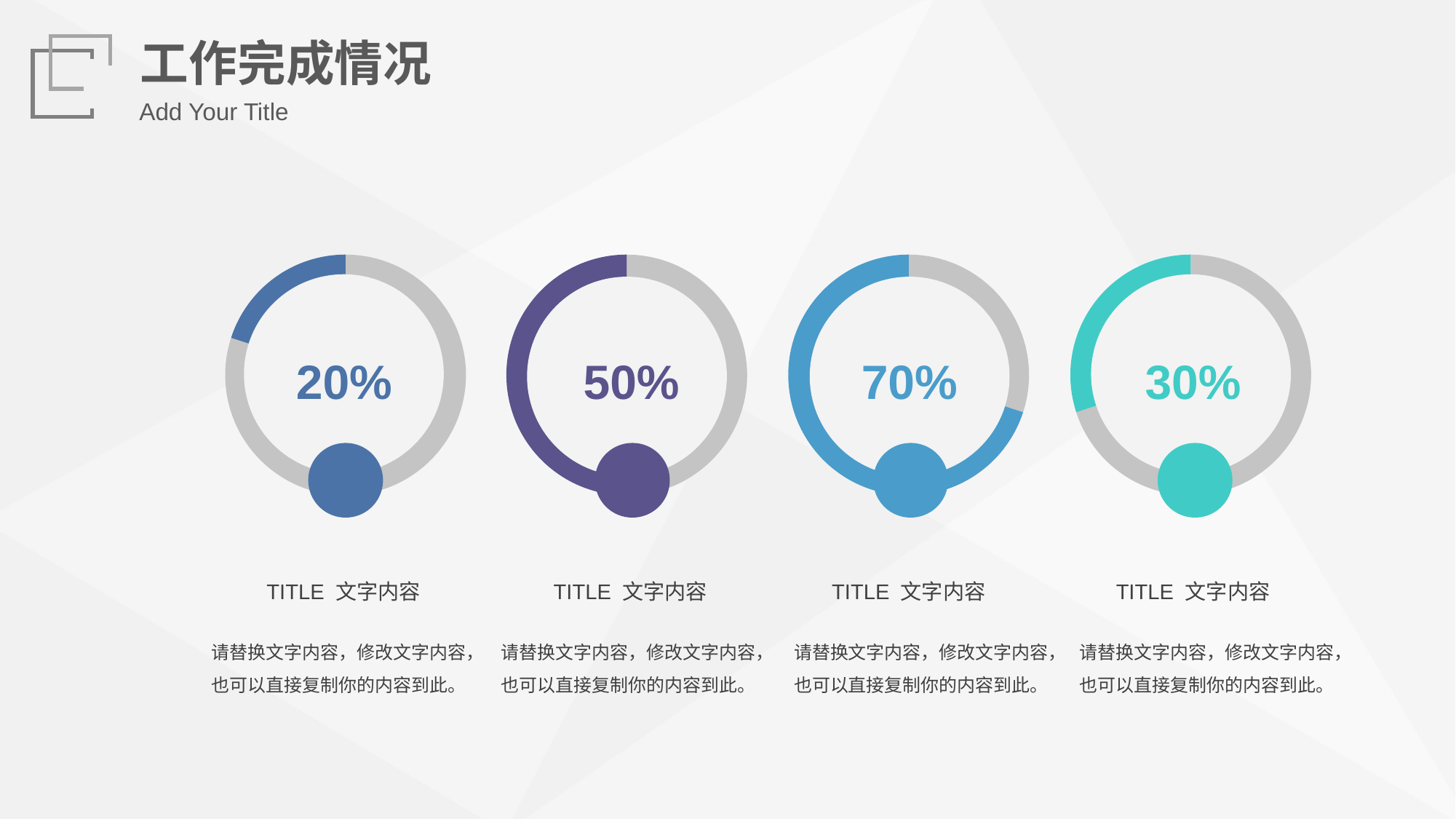

工作完成情况

Add Your Title

### Chart:

| Category | Region 1 |
|---|---|
| 2013 | 80.0 |
| 2014 | 20.0 |
20%

### Chart:

| Category | Region 1 |
|---|---|
| 2013 | 50.0 |
| 2014 | 59.0 |
50%

### Chart:

| Category | Region 1 |
|---|---|
| 2013 | 30.0 |
| 2014 | 70.0 |
70%

### Chart:

| Category | Region 1 |
|---|---|
| 2013 | 70.0 |
| 2014 | 30.0 |
30%

TITLE 文字内容
请替换文字内容，修改文字内容，也可以直接复制你的内容到此。
TITLE 文字内容
请替换文字内容，修改文字内容，也可以直接复制你的内容到此。
TITLE 文字内容
请替换文字内容，修改文字内容，也可以直接复制你的内容到此。
TITLE 文字内容
请替换文字内容，修改文字内容，也可以直接复制你的内容到此。